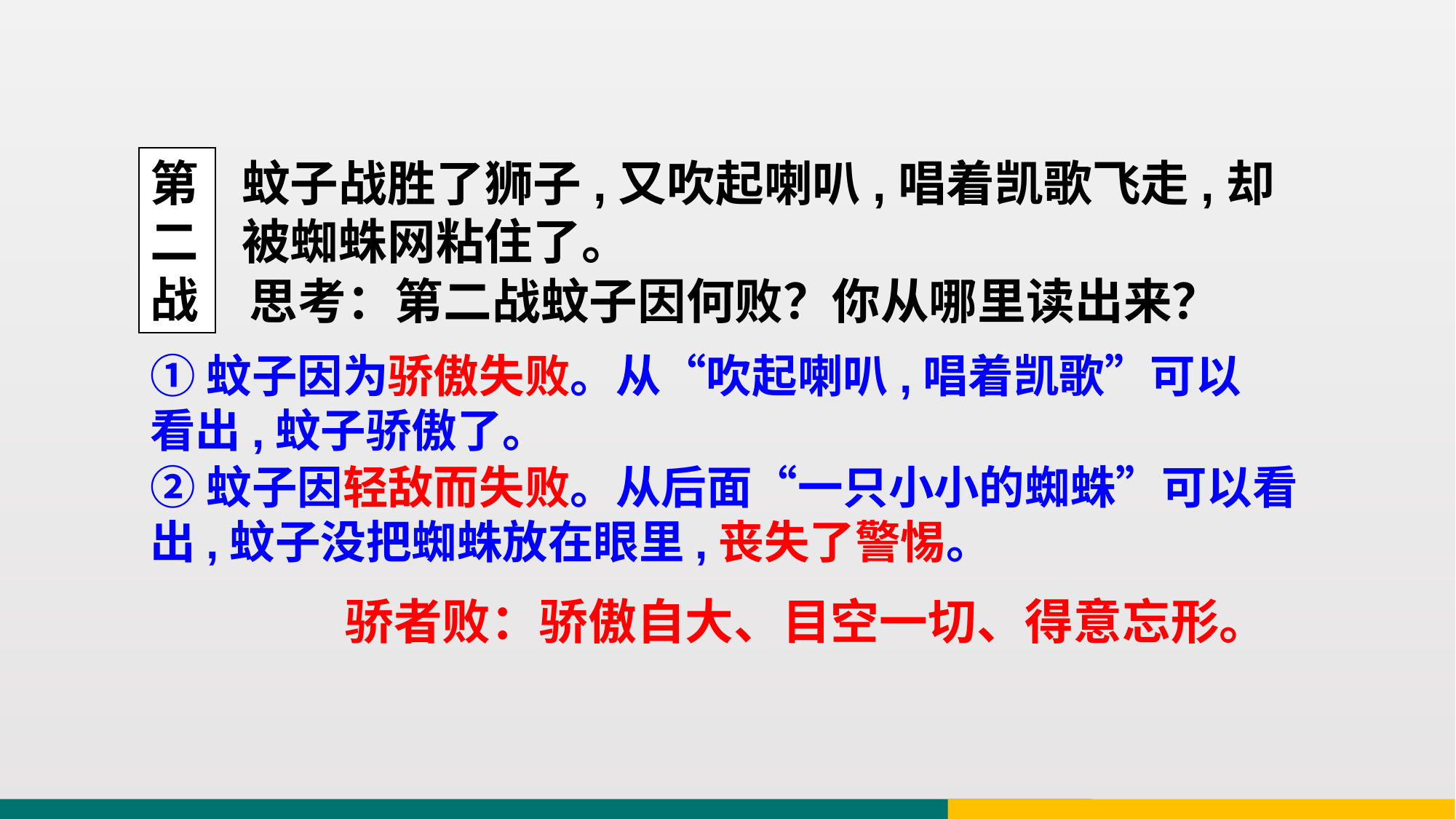

第二战
蚊子战胜了狮子,又吹起喇叭,唱着凯歌飞走,却被蜘蛛网粘住了。
思考：第二战蚊子因何败？你从哪里读出来？
①蚊子因为骄傲失败。从“吹起喇叭,唱着凯歌”可以看出,蚊子骄傲了。
②蚊子因轻敌而失败。从后面“一只小小的蜘蛛”可以看出,蚊子没把蜘蛛放在眼里,丧失了警惕。
骄者败：骄傲自大、目空一切、得意忘形。